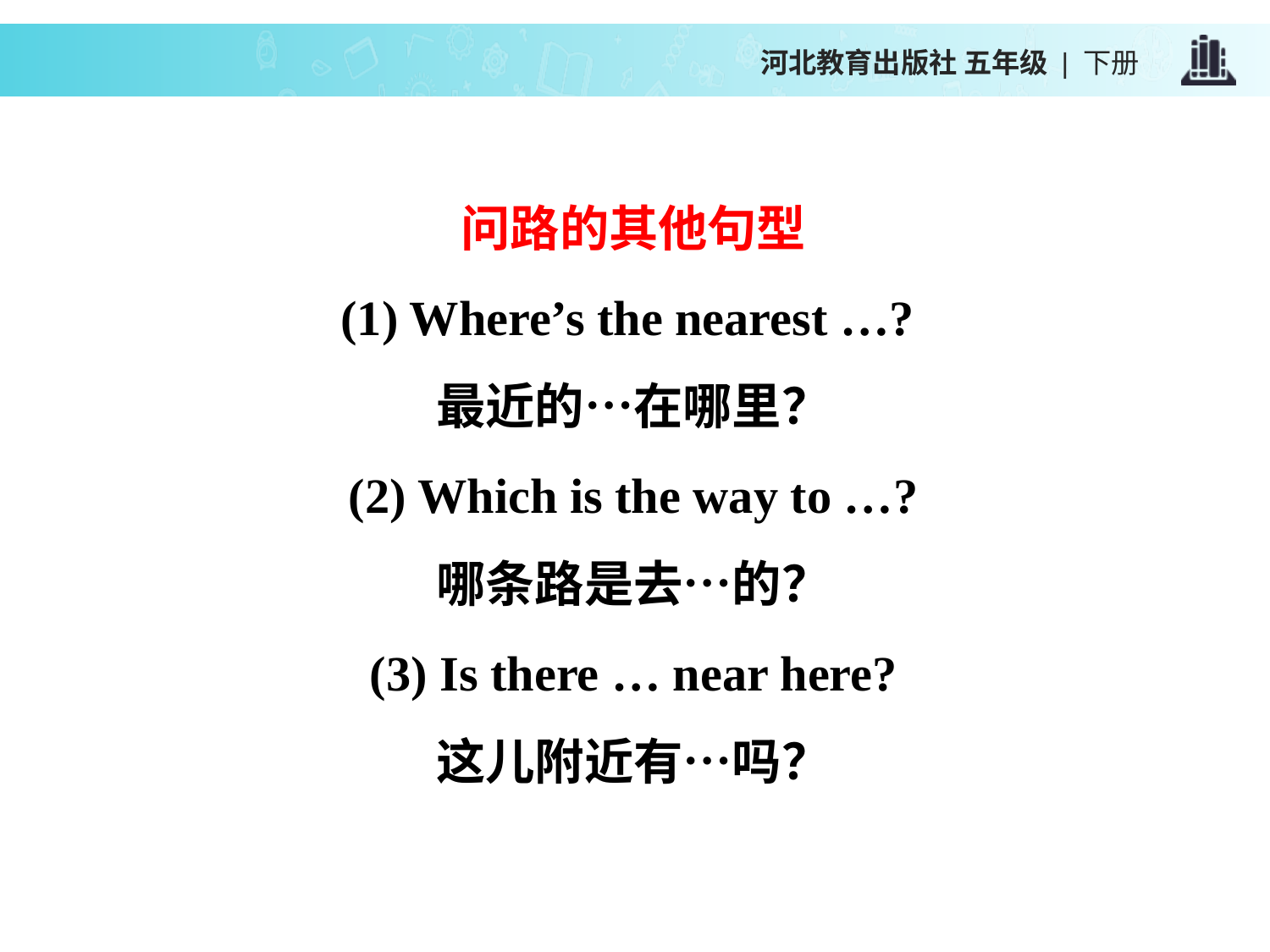

河北教育出版社 五年级 | 下册
问路的其他句型
(1) Where’s the nearest …?
最近的…在哪里？
(2) Which is the way to …?
哪条路是去…的？
(3) Is there … near here?
这儿附近有…吗？